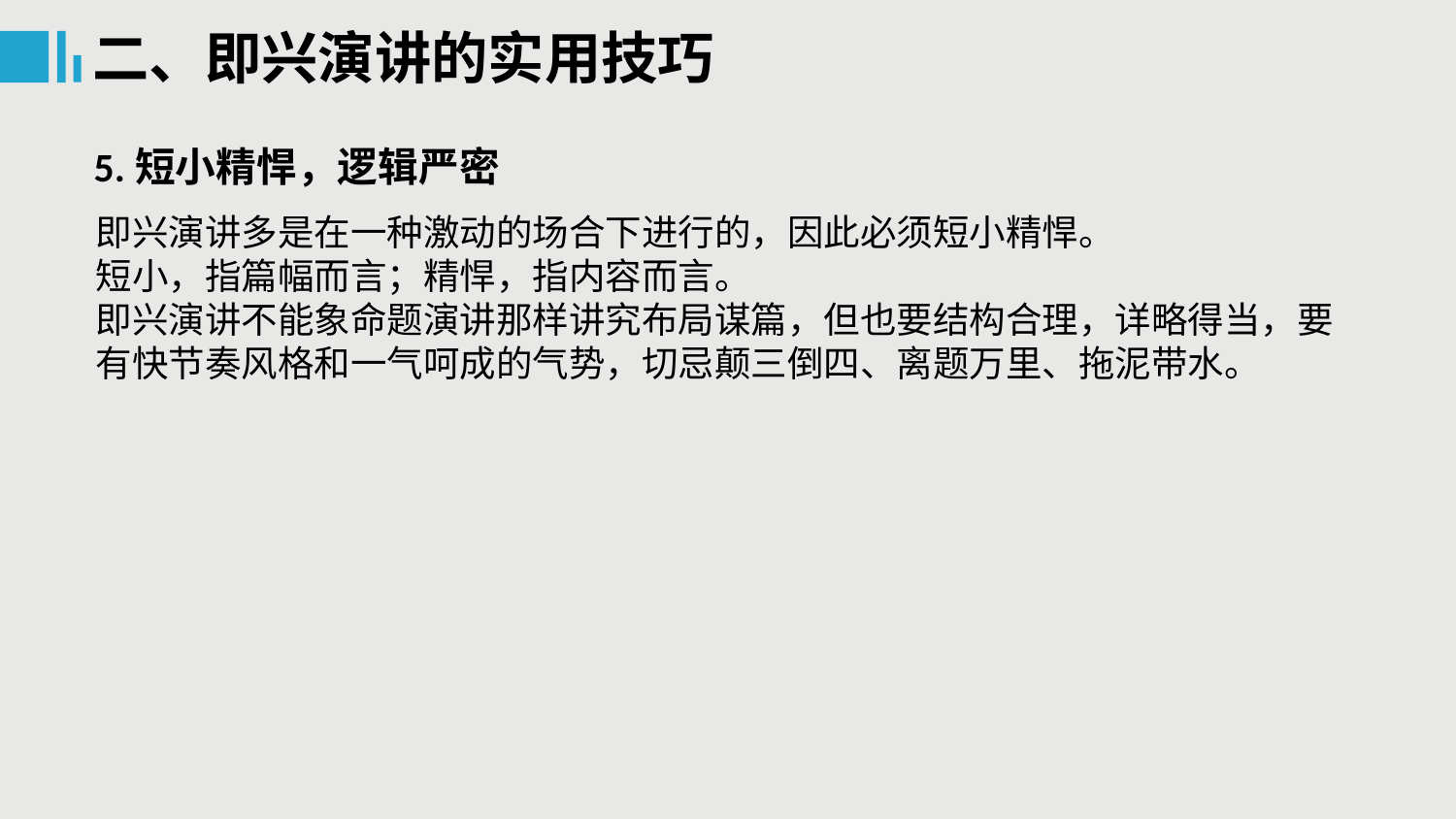

二、即兴演讲的实用技巧

5.短小精悍，逻辑严密
即兴演讲多是在一种激动的场合下进行的，因此必须短小精悍。
短小，指篇幅而言；精悍，指内容而言。
即兴演讲不能象命题演讲那样讲究布局谋篇，但也要结构合理，详略得当，要有快节奏风格和一气呵成的气势，切忌颠三倒四、离题万里、拖泥带水。